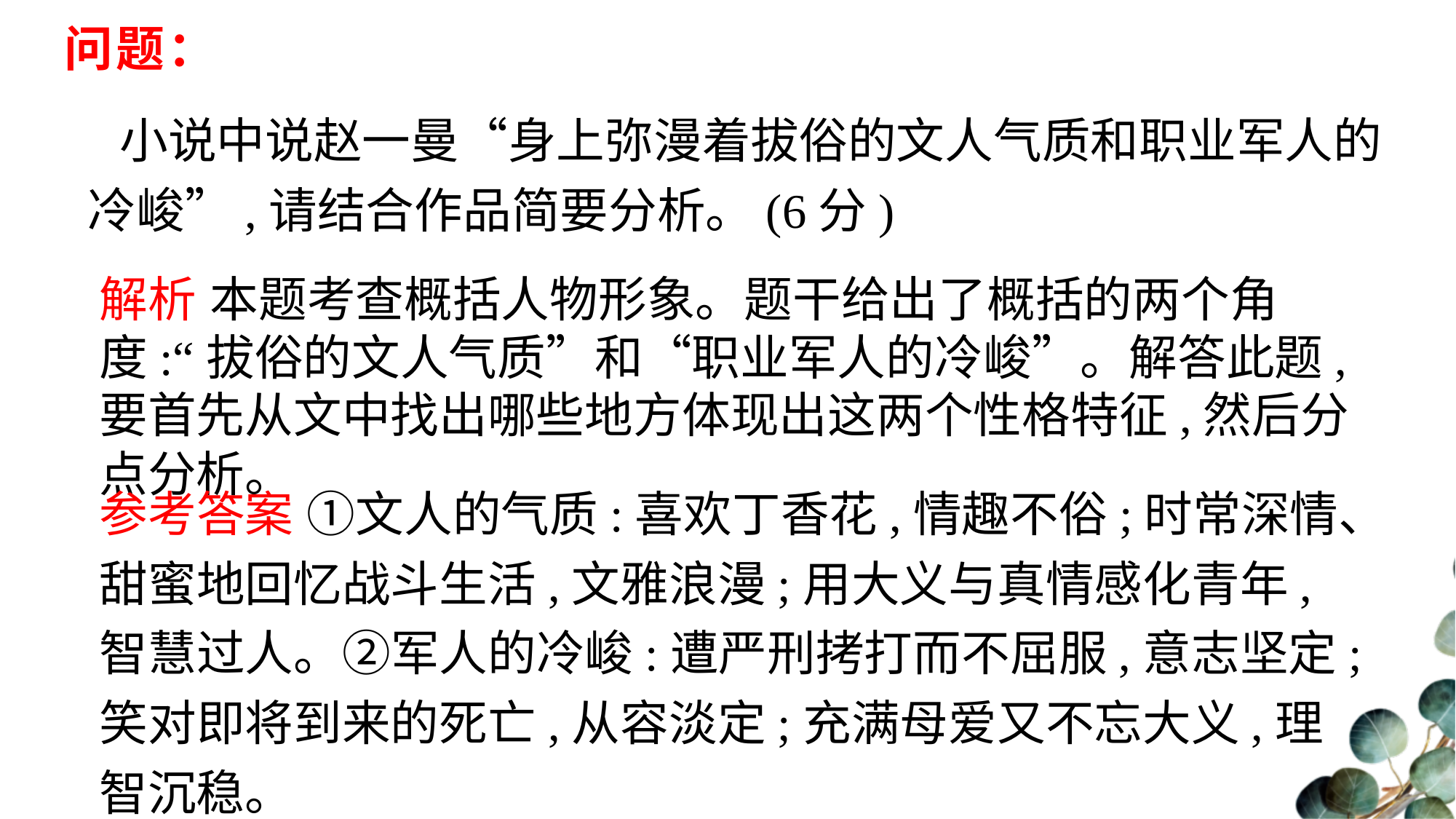

# 问题：
小说中说赵一曼“身上弥漫着拔俗的文人气质和职业军人的冷峻”,请结合作品简要分析。(6分)
解析 本题考查概括人物形象。题干给出了概括的两个角度:“拔俗的文人气质”和“职业军人的冷峻”。解答此题,要首先从文中找出哪些地方体现出这两个性格特征,然后分点分析。
参考答案 ①文人的气质:喜欢丁香花,情趣不俗;时常深情、甜蜜地回忆战斗生活,文雅浪漫;用大义与真情感化青年,智慧过人。②军人的冷峻:遭严刑拷打而不屈服,意志坚定;笑对即将到来的死亡,从容淡定;充满母爱又不忘大义,理智沉稳。